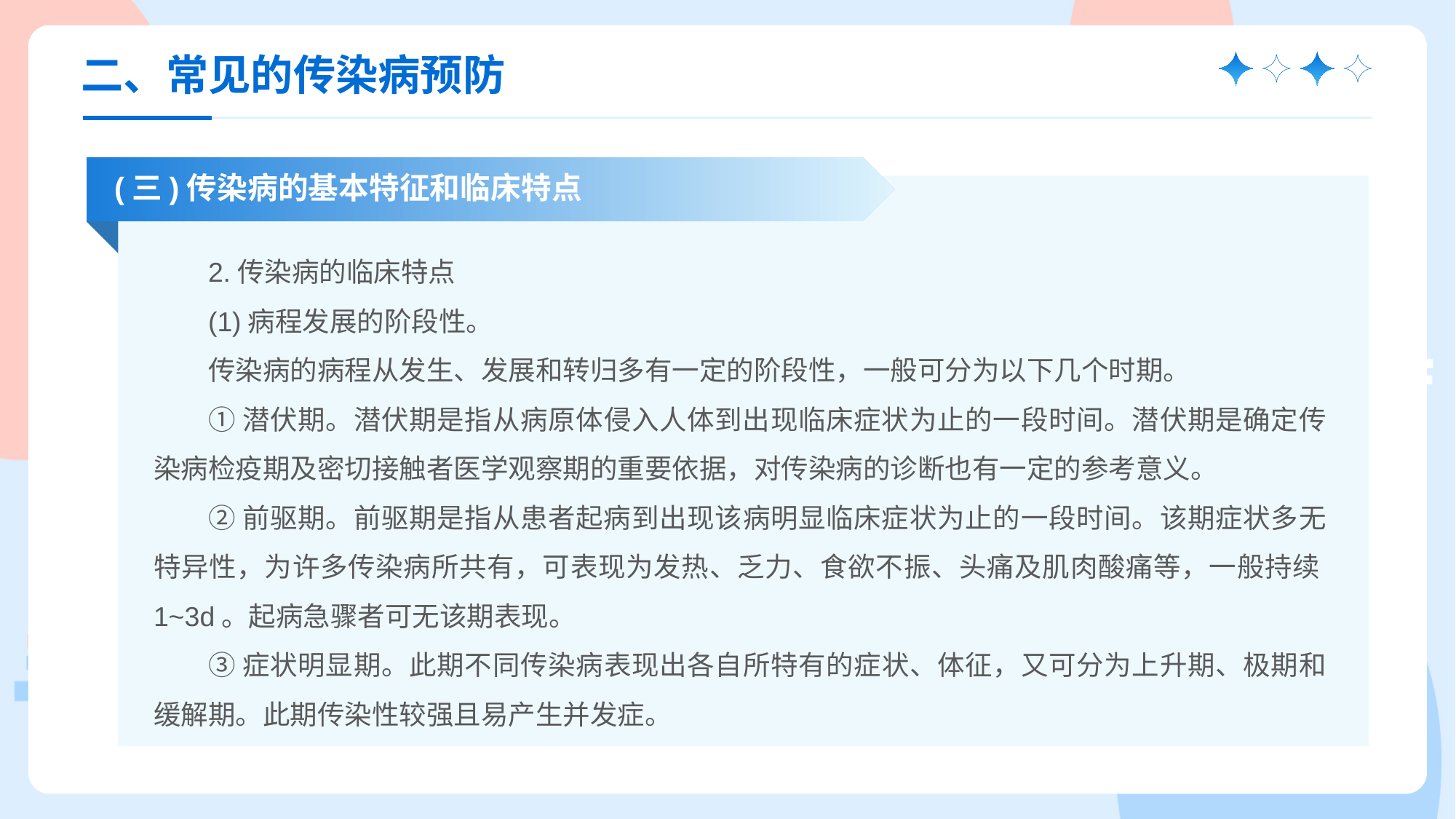

二、常见的传染病预防
(三)传染病的基本特征和临床特点

2.传染病的临床特点
(1)病程发展的阶段性。
传染病的病程从发生、发展和转归多有一定的阶段性，一般可分为以下几个时期。
①潜伏期。潜伏期是指从病原体侵入人体到出现临床症状为止的一段时间。潜伏期是确定传染病检疫期及密切接触者医学观察期的重要依据，对传染病的诊断也有一定的参考意义。
②前驱期。前驱期是指从患者起病到出现该病明显临床症状为止的一段时间。该期症状多无特异性，为许多传染病所共有，可表现为发热、乏力、食欲不振、头痛及肌肉酸痛等，一般持续1~3d。起病急骤者可无该期表现。
③症状明显期。此期不同传染病表现出各自所特有的症状、体征，又可分为上升期、极期和缓解期。此期传染性较强且易产生并发症。